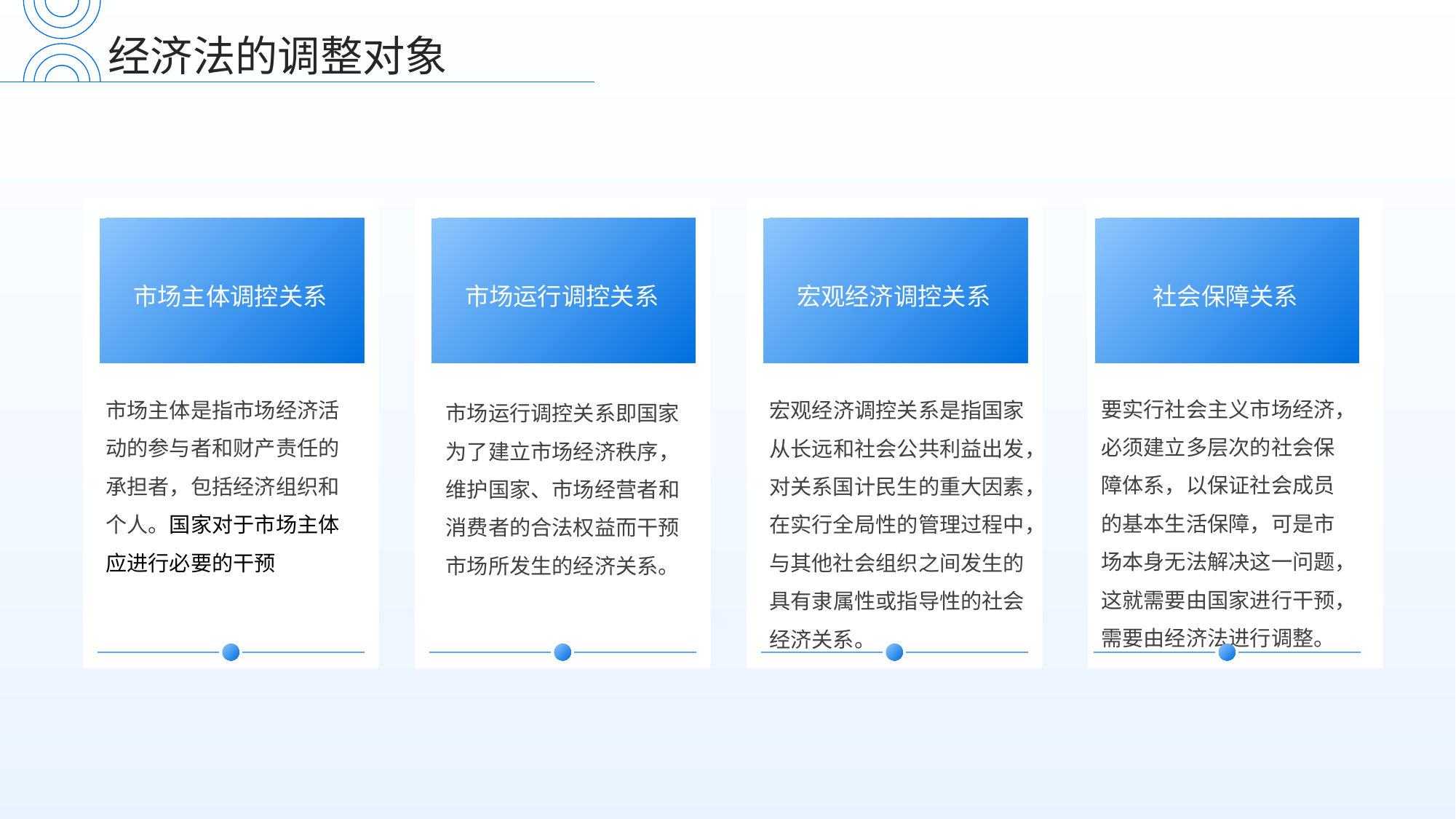

经济法的调整对象

市场主体调控关系
市场运行调控关系
宏观经济调控关系
社会保障关系
要实行社会主义市场经济，必须建立多层次的社会保障体系，以保证社会成员的基本生活保障，可是市场本身无法解决这一问题，这就需要由国家进行干预，需要由经济法进行调整。
市场主体是指市场经济活动的参与者和财产责任的承担者，包括经济组织和个人。国家对于市场主体应进行必要的干预
宏观经济调控关系是指国家从长远和社会公共利益出发，对关系国计民生的重大因素，在实行全局性的管理过程中，与其他社会组织之间发生的具有隶属性或指导性的社会经济关系。
市场运行调控关系即国家为了建立市场经济秩序，维护国家、市场经营者和消费者的合法权益而干预市场所发生的经济关系。